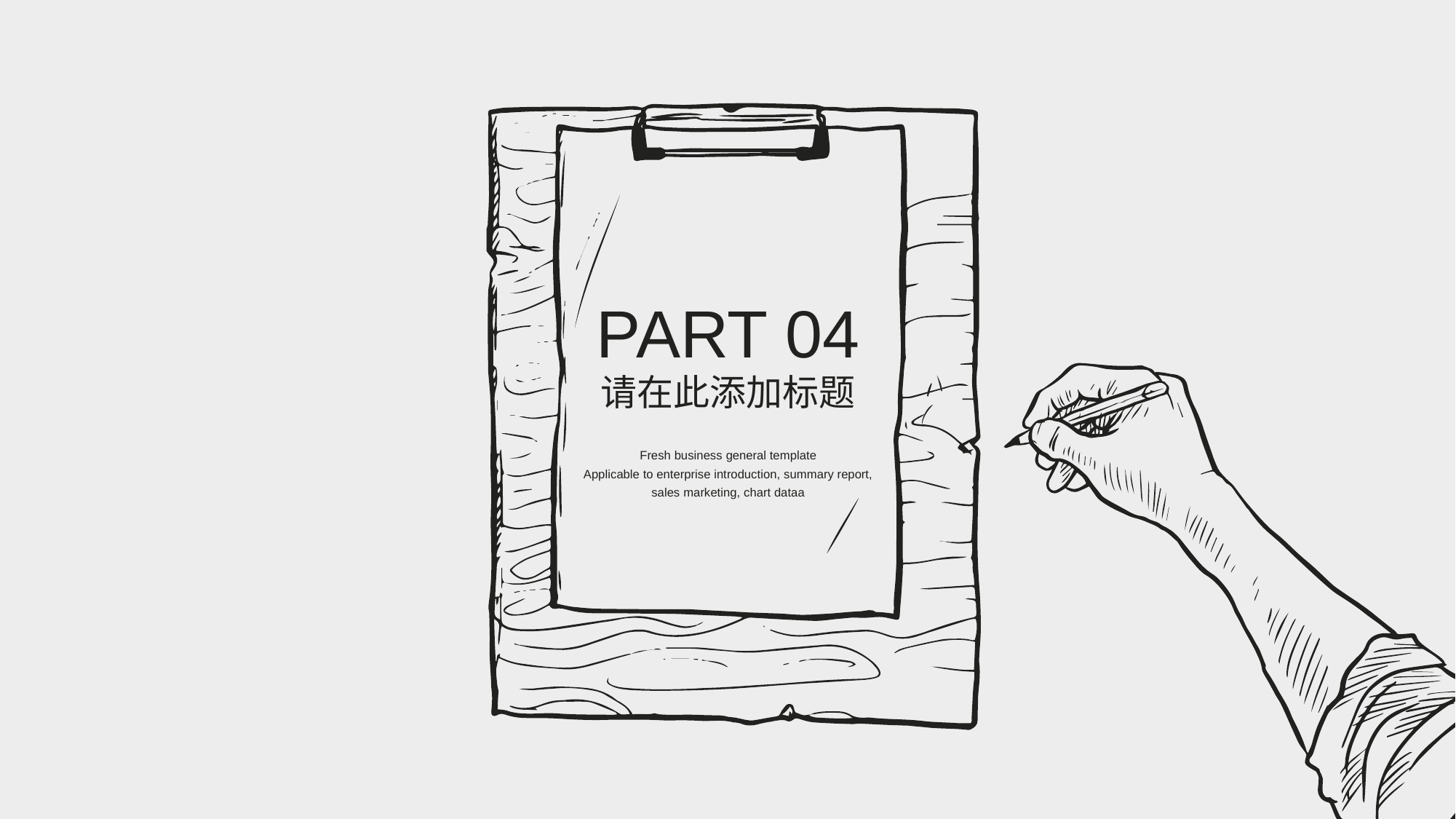

PART 04

请在此添加标题
Fresh business general template
Applicable to enterprise introduction, summary report, sales marketing, chart dataa